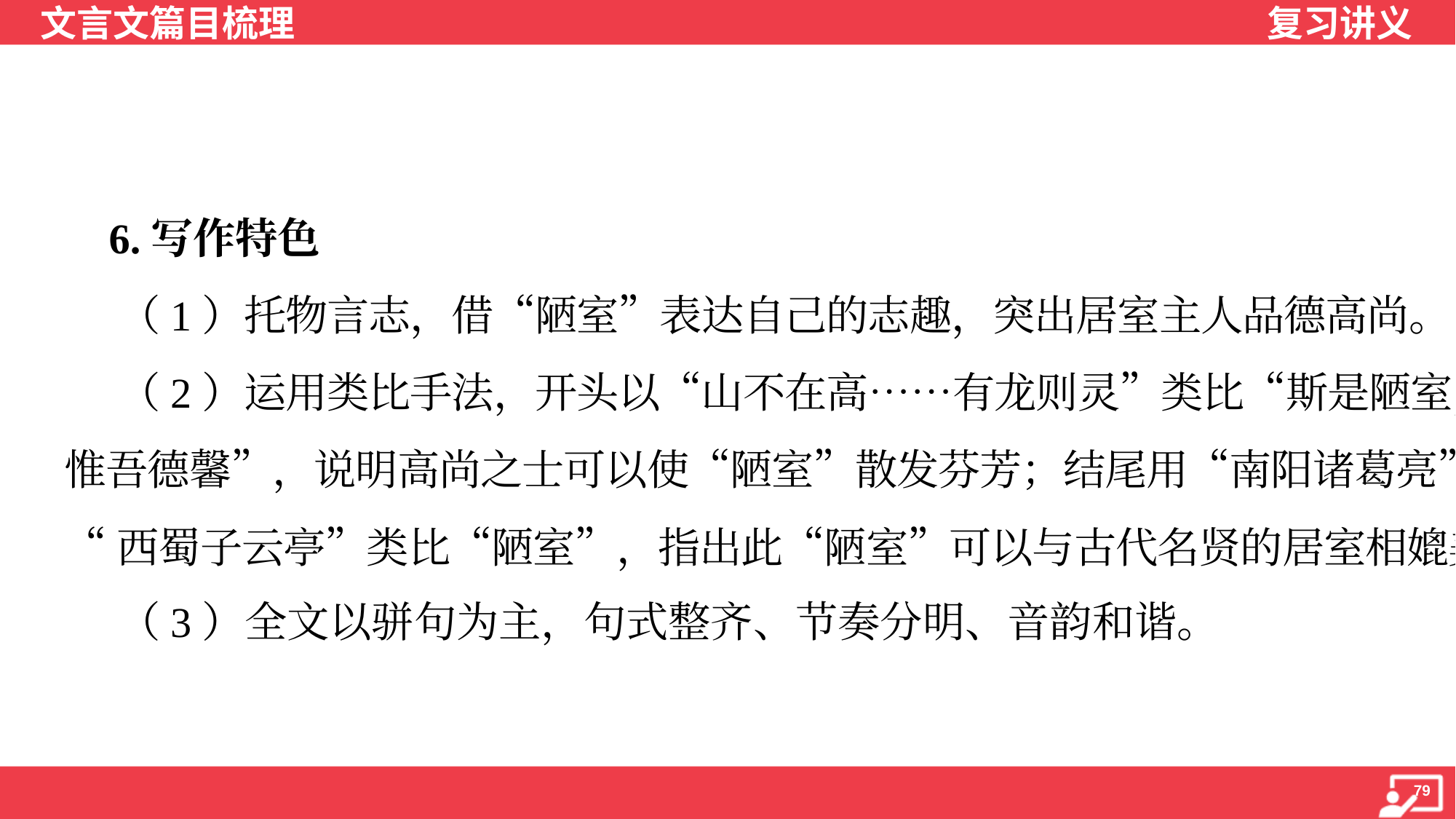

6.写作特色
    （1）托物言志，借“陋室”表达自己的志趣，突出居室主人品德高尚。
    （2）运用类比手法，开头以“山不在高……有龙则灵”类比“斯是陋室，
惟吾德馨”，说明高尚之士可以使“陋室”散发芬芳；结尾用“南阳诸葛亮”
“西蜀子云亭”类比“陋室”，指出此“陋室”可以与古代名贤的居室相媲美。
    （3）全文以骈句为主，句式整齐、节奏分明、音韵和谐。